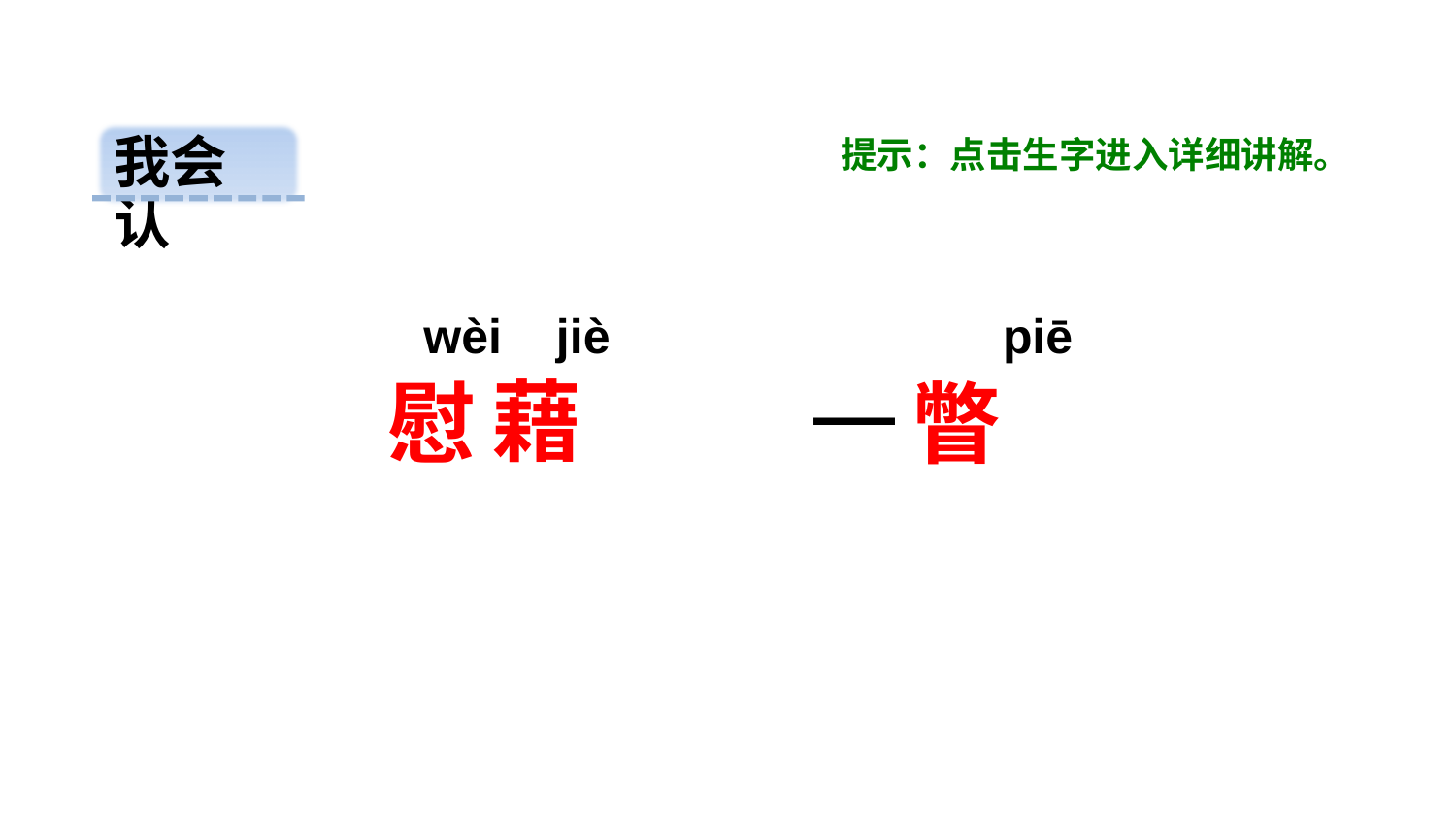

我会认

提示：点击生字进入详细讲解。
                  wèi    jiè                             piē
藉
慰
瞥
一